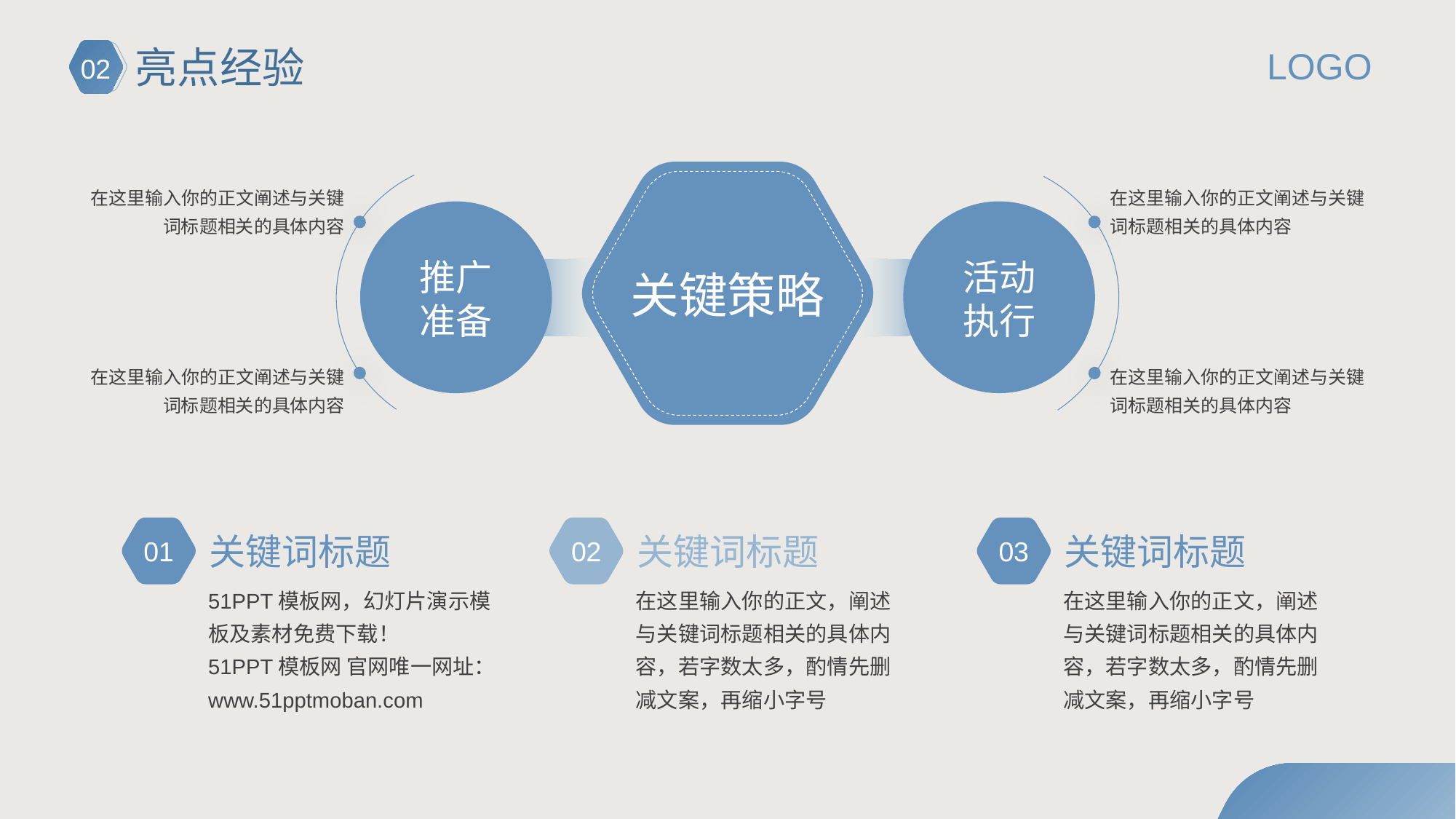

# 亮点经验
LOGO
02

在这里输入你的正文阐述与关键词标题相关的具体内容
在这里输入你的正文阐述与关键词标题相关的具体内容

推广
准备
活动
执行

关键策略
在这里输入你的正文阐述与关键词标题相关的具体内容
在这里输入你的正文阐述与关键词标题相关的具体内容

01
02
03
关键词标题
关键词标题
关键词标题
51PPT模板网，幻灯片演示模板及素材免费下载！
51PPT模板网 官网唯一网址：www.51pptmoban.com
在这里输入你的正文，阐述与关键词标题相关的具体内容，若字数太多，酌情先删减文案，再缩小字号
在这里输入你的正文，阐述与关键词标题相关的具体内容，若字数太多，酌情先删减文案，再缩小字号